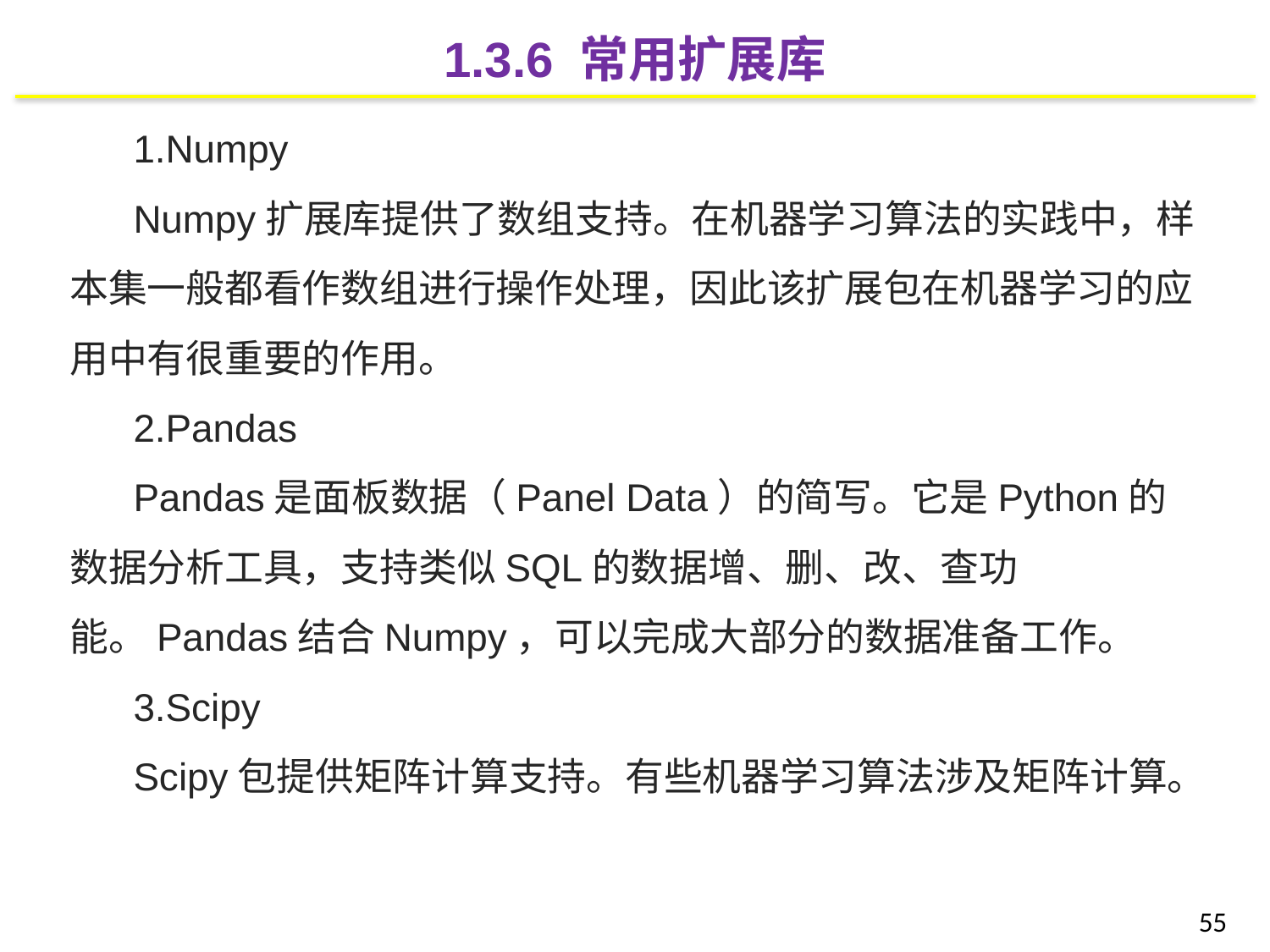

1.3.6 常用扩展库
1.Numpy
Numpy扩展库提供了数组支持。在机器学习算法的实践中，样本集一般都看作数组进行操作处理，因此该扩展包在机器学习的应用中有很重要的作用。
2.Pandas
Pandas是面板数据（Panel Data）的简写。它是Python的数据分析工具，支持类似SQL的数据增、删、改、查功能。Pandas结合Numpy，可以完成大部分的数据准备工作。
3.Scipy
Scipy包提供矩阵计算支持。有些机器学习算法涉及矩阵计算。

55